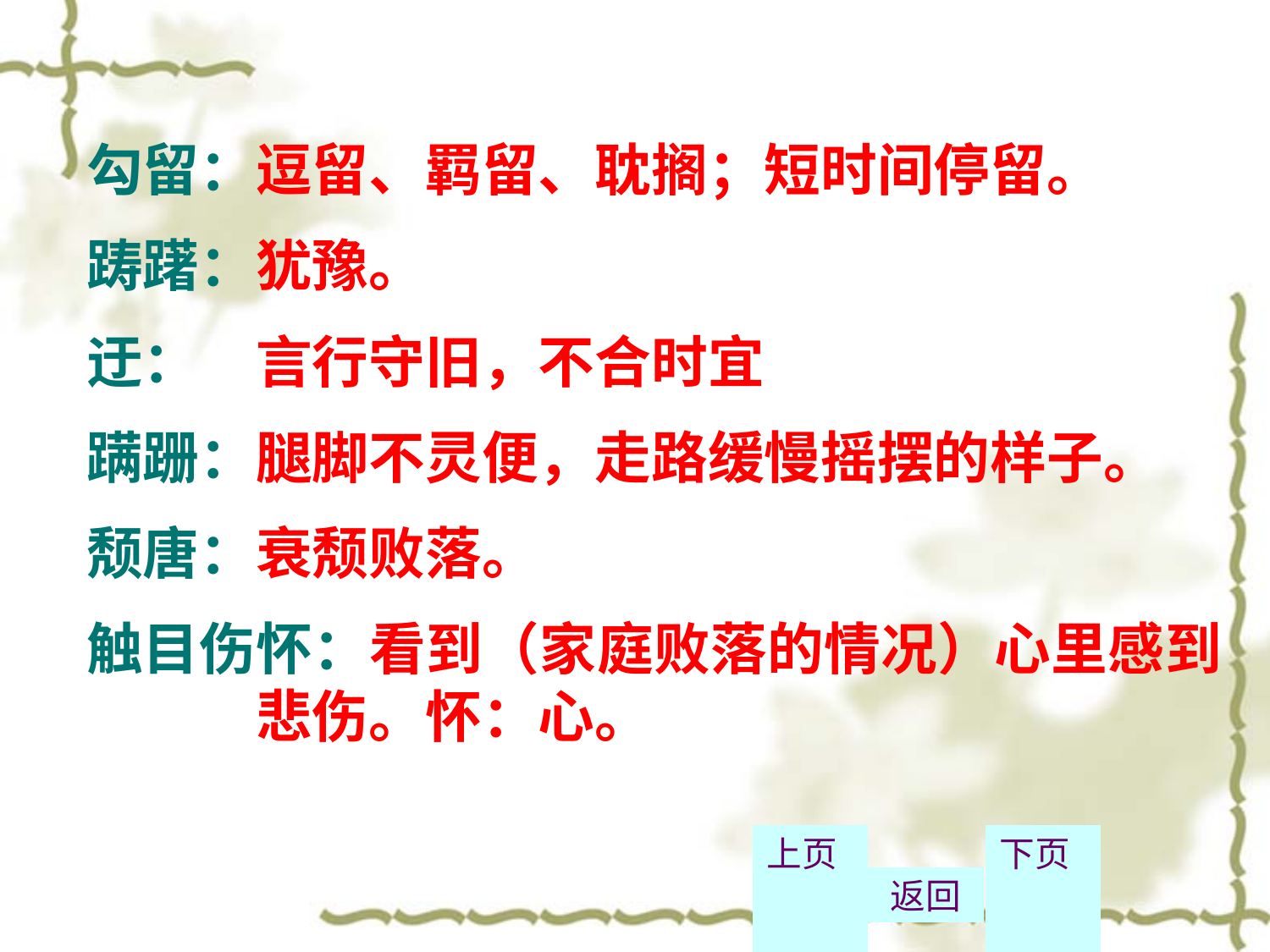

勾留：
踌躇：
迂：
蹒跚：
颓唐：
触目伤怀：
逗留、羁留、耽搁；短时间停留。
犹豫。
言行守旧，不合时宜
腿脚不灵便，走路缓慢摇摆的样子。
衰颓败落。
　　看到（家庭败落的情况）心里感到悲伤。怀：心。

上页
返回
下页